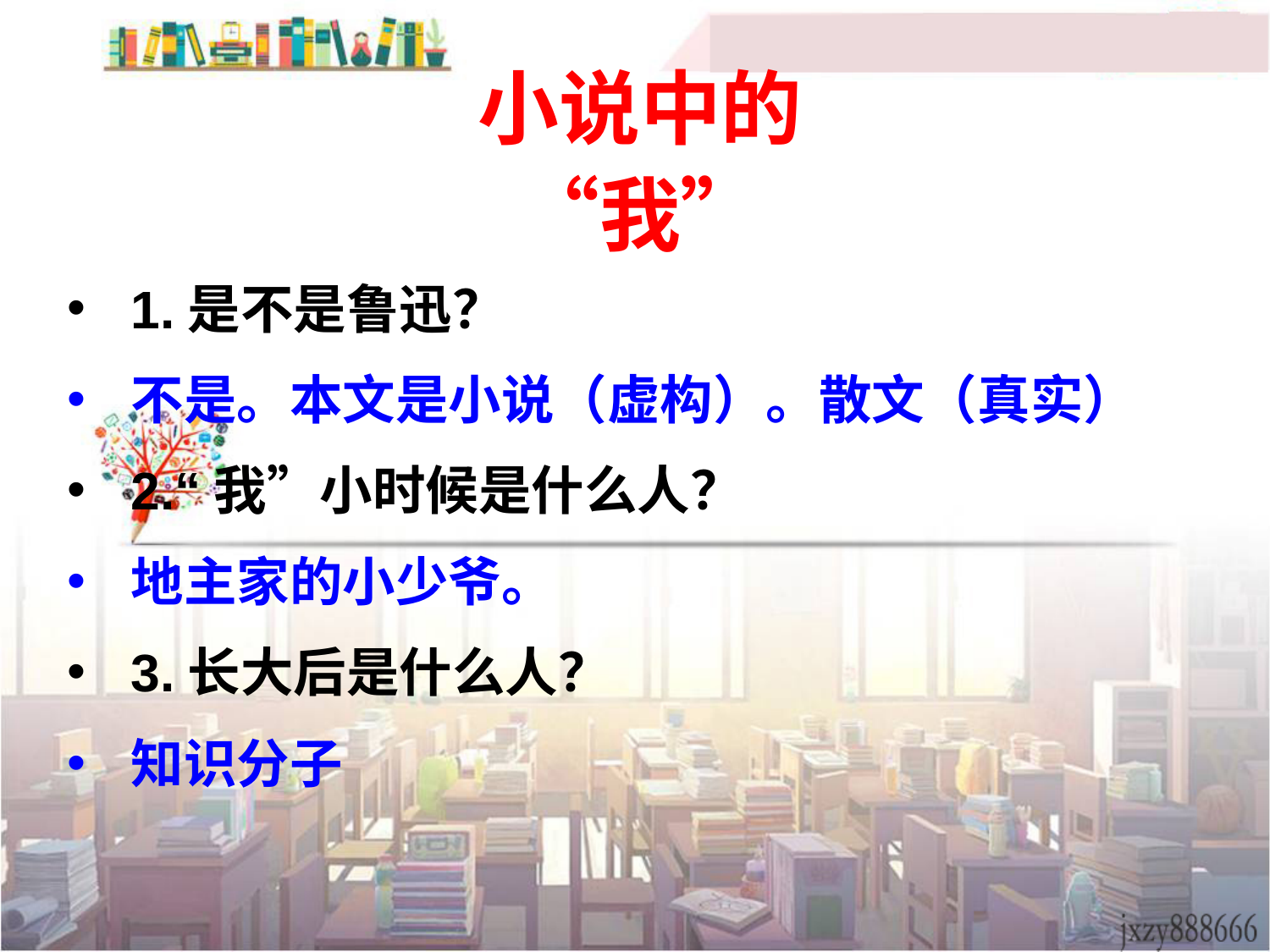

小说中的“我”
1.是不是鲁迅？
不是。本文是小说（虚构）。散文（真实）
2.“我”小时候是什么人？
地主家的小少爷。
3.长大后是什么人？
知识分子